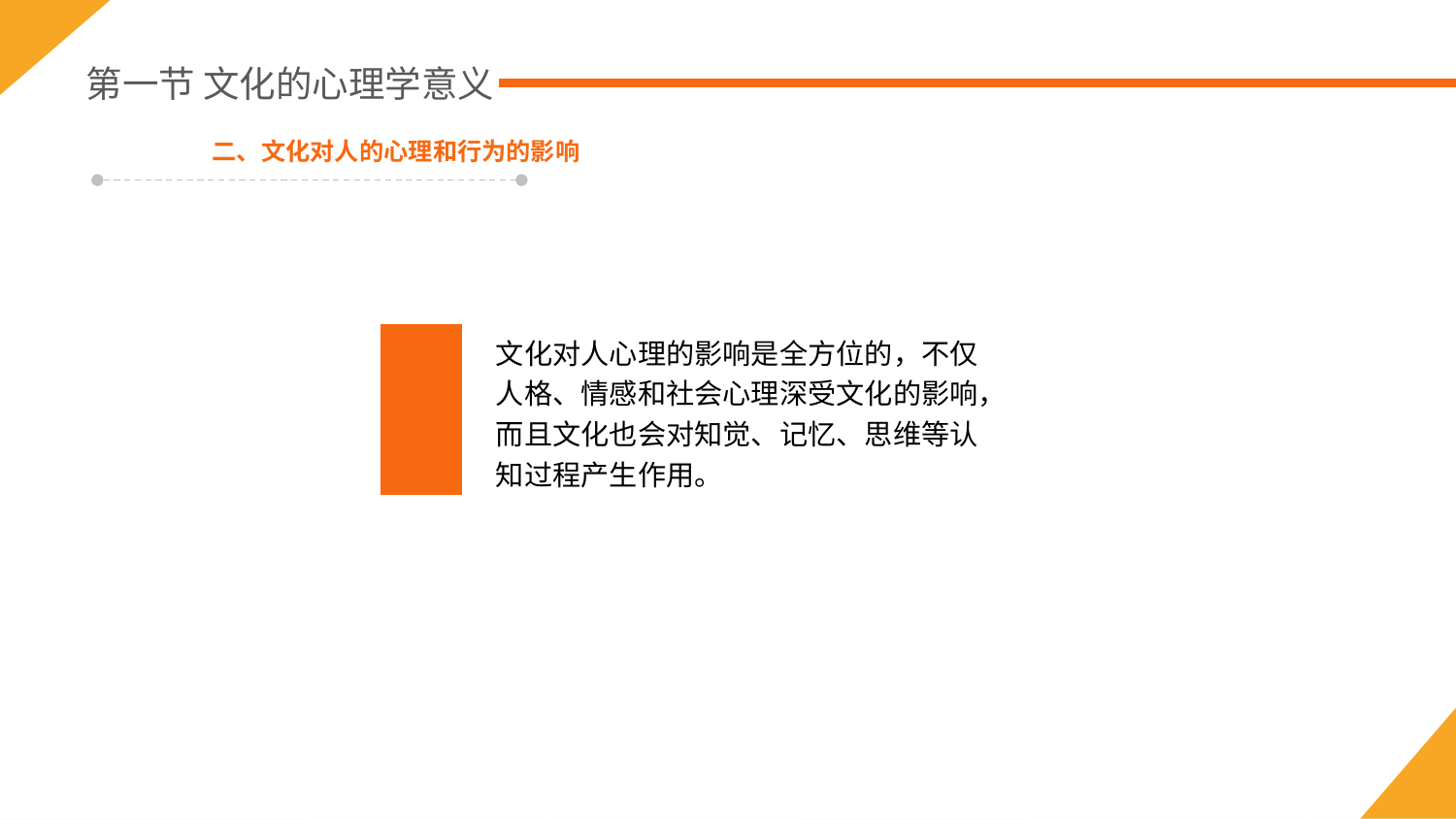

第一节 文化的心理学意义
二、文化对人的心理和行为的影响
文化对人心理的影响是全方位的，不仅人格、情感和社会心理深受文化的影响，而且文化也会对知觉、记忆、思维等认知过程产生作用。